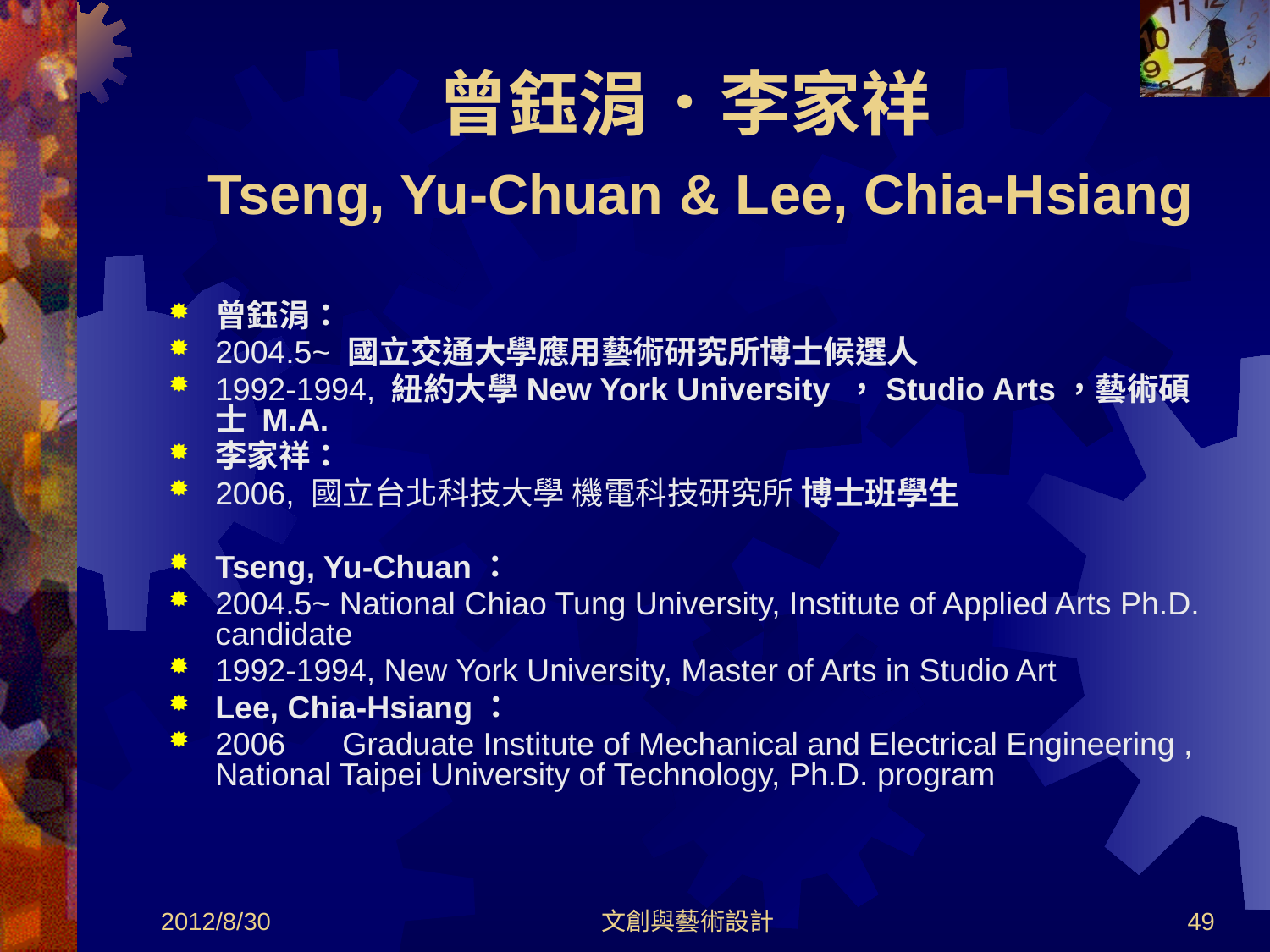

# 曾鈺涓．李家祥 Tseng, Yu-Chuan & Lee, Chia-Hsiang
曾鈺涓：
2004.5~ 國立交通大學應用藝術研究所博士候選人
1992-1994, 紐約大學New York University ，Studio Arts，藝術碩士 M.A.
李家祥：
2006, 國立台北科技大學 機電科技研究所 博士班學生

Tseng, Yu-Chuan：
2004.5~ National Chiao Tung University, Institute of Applied Arts Ph.D. candidate
1992-1994, New York University, Master of Arts in Studio Art
Lee, Chia-Hsiang：
2006	Graduate Institute of Mechanical and Electrical Engineering , National Taipei University of Technology, Ph.D. program
2012/8/30
文創與藝術設計
49